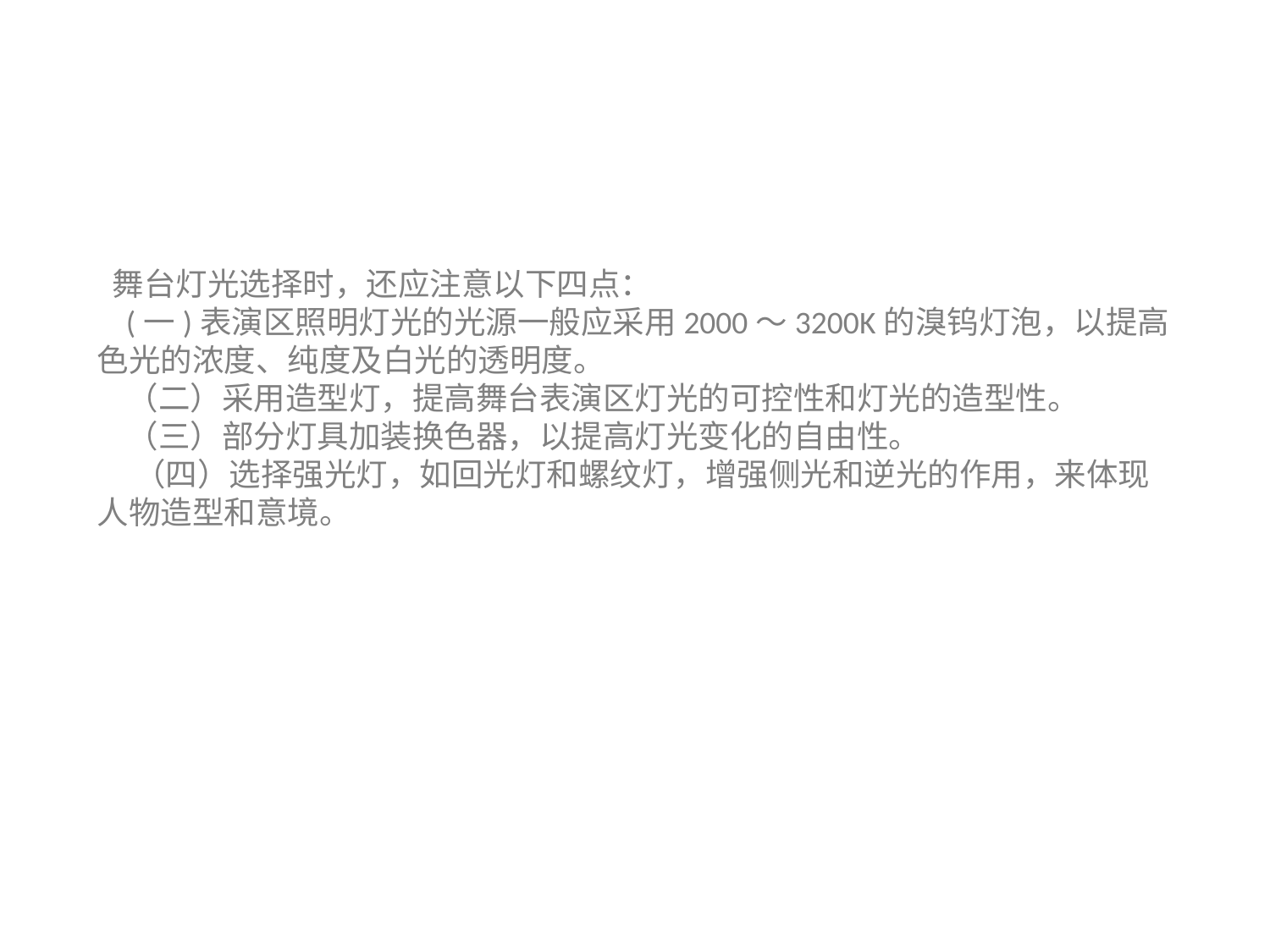

舞台灯光选择时，还应注意以下四点：
    (一)表演区照明灯光的光源一般应采用2000～3200K的溴钨灯泡，以提高色光的浓度、纯度及白光的透明度。
   （二）采用造型灯，提高舞台表演区灯光的可控性和灯光的造型性。
   （三）部分灯具加装换色器，以提高灯光变化的自由性。
    （四）选择强光灯，如回光灯和螺纹灯，增强侧光和逆光的作用，来体现人物造型和意境。